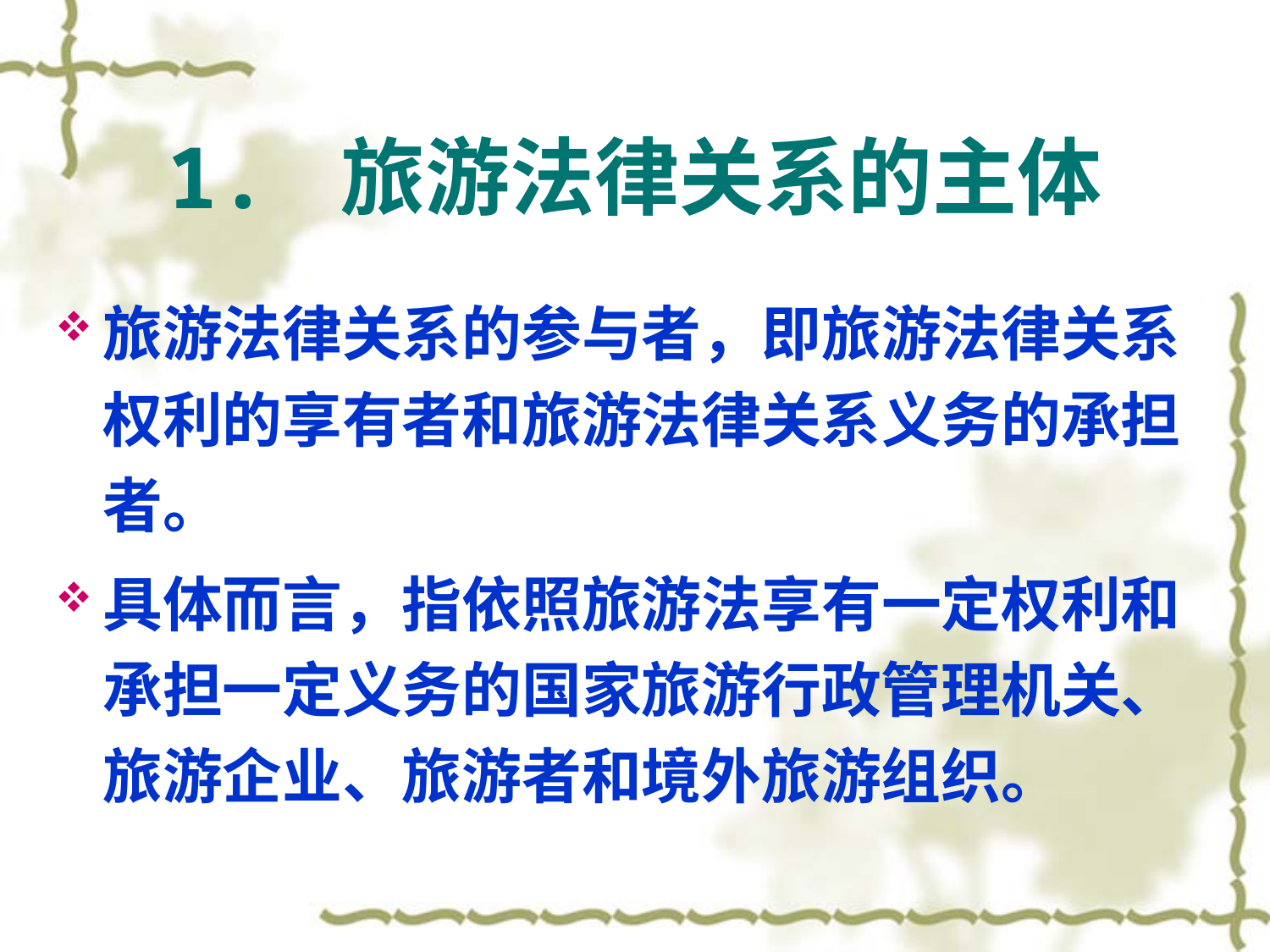

# 1. 旅游法律关系的主体
旅游法律关系的参与者，即旅游法律关系权利的享有者和旅游法律关系义务的承担者。
具体而言，指依照旅游法享有一定权利和承担一定义务的国家旅游行政管理机关、旅游企业、旅游者和境外旅游组织。